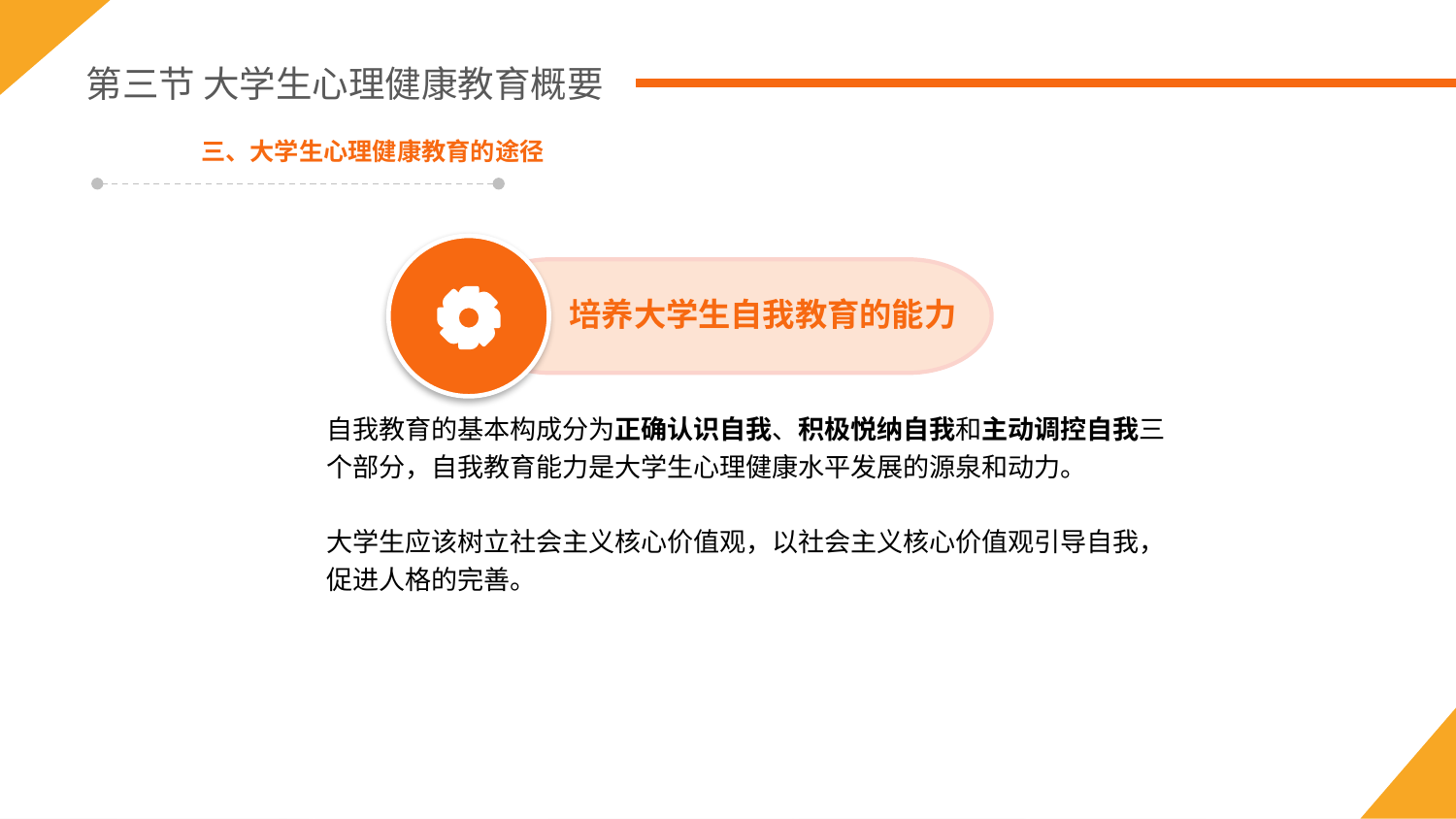

第三节 大学生心理健康教育概要
三、大学生心理健康教育的途径

培养大学生自我教育的能力

自我教育的基本构成分为正确认识自我、积极悦纳自我和主动调控自我三个部分，自我教育能力是大学生心理健康水平发展的源泉和动力。

大学生应该树立社会主义核心价值观，以社会主义核心价值观引导自我，促进人格的完善。